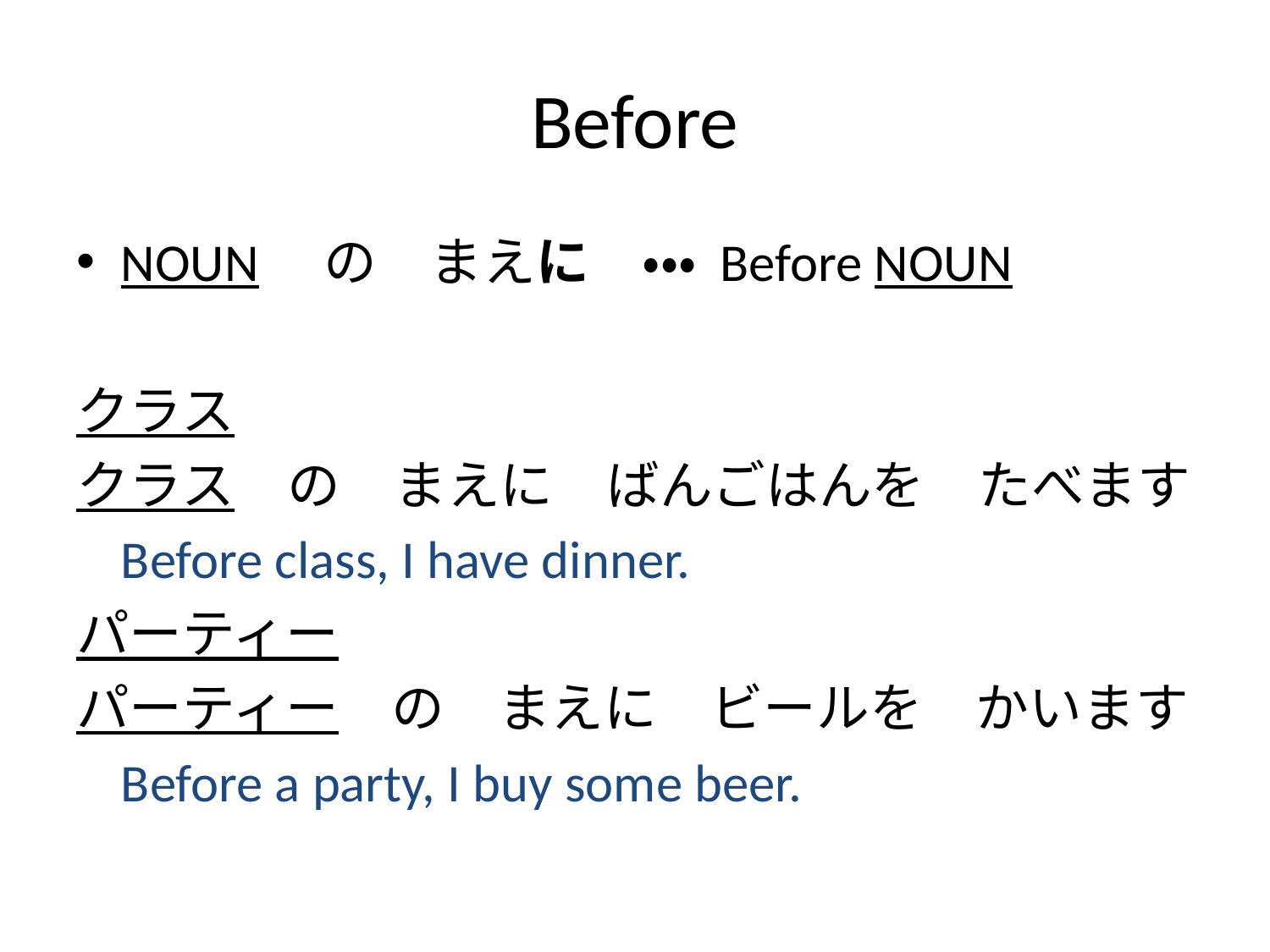

# Before
NOUN　の　まえに　・・・ Before NOUN

クラス
クラス　の　まえに　ばんごはんを　たべます
	Before class, I have dinner.
パーティー
パーティー　の　まえに　ビールを　かいます
	Before a party, I buy some beer.